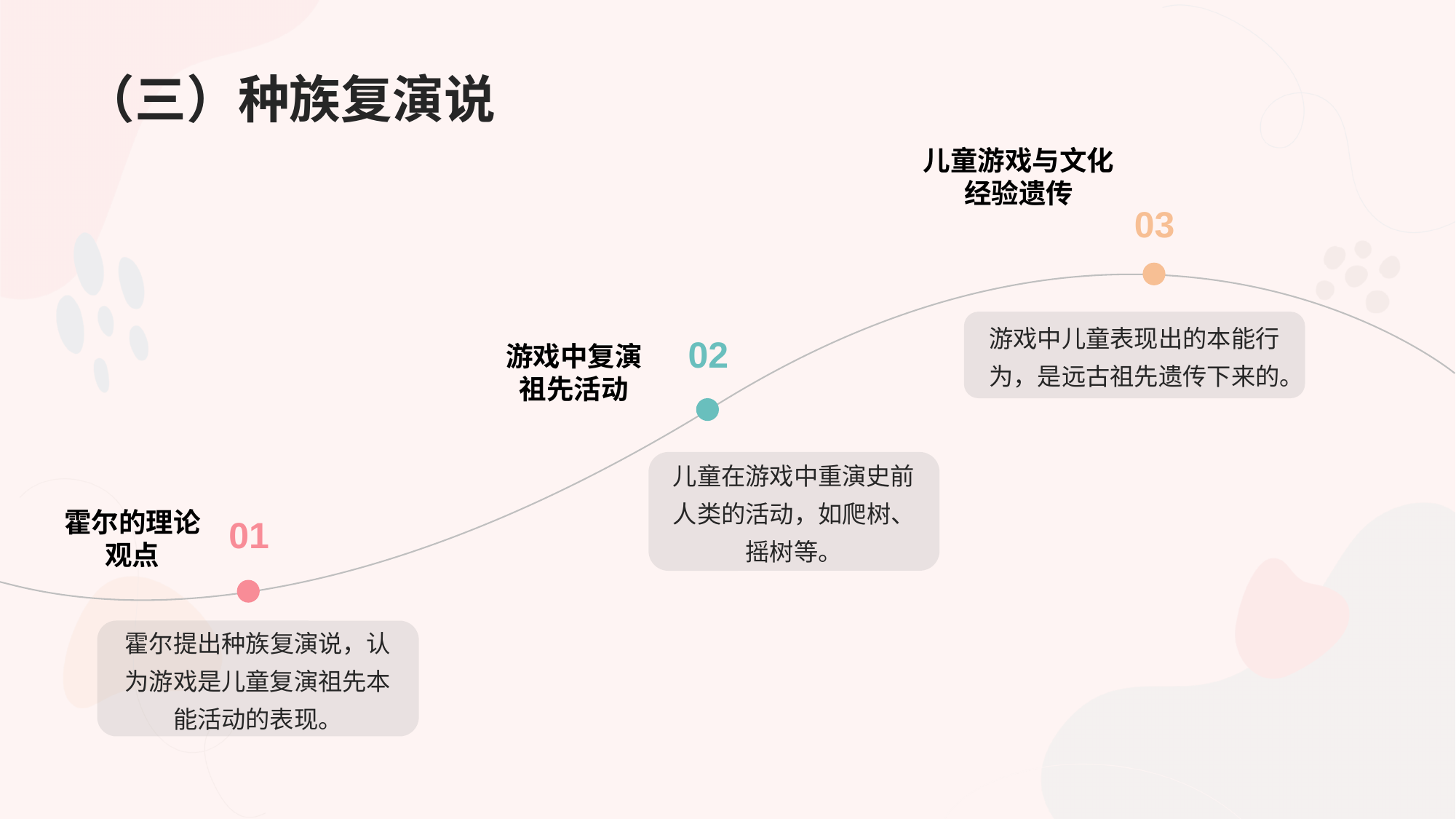

# （三）种族复演说
儿童游戏与文化经验遗传
03

游戏中儿童表现出的本能行为，是远古祖先遗传下来的。
游戏中复演祖先活动
02

儿童在游戏中重演史前人类的活动，如爬树、摇树等。
01
霍尔的理论观点

霍尔提出种族复演说，认为游戏是儿童复演祖先本能活动的表现。